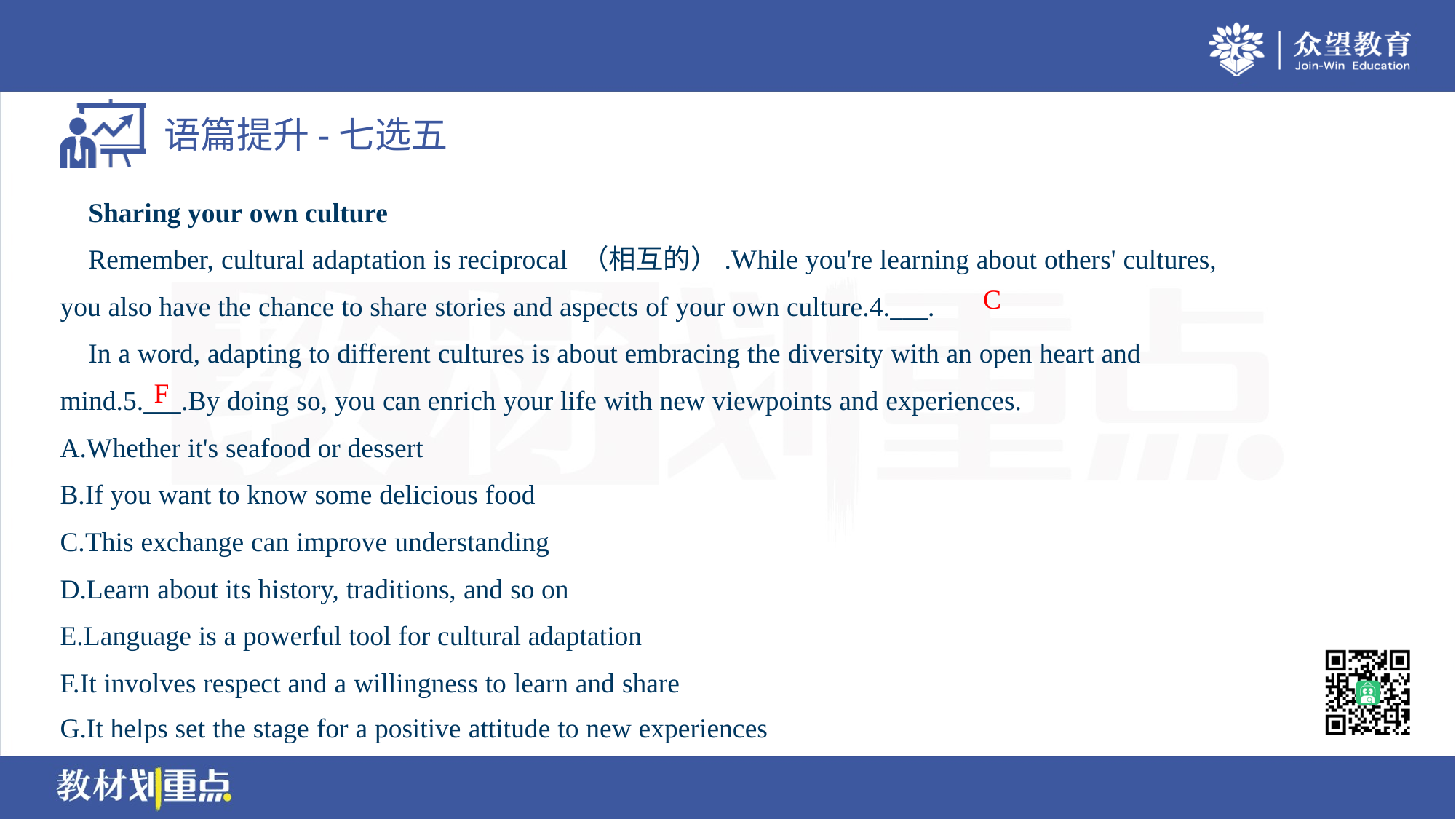

Sharing your own culture
    Remember, cultural adaptation is reciprocal （相互的）.While you're learning about others' cultures,
you also have the chance to share stories and aspects of your own culture.4.___.
    In a word, adapting to different cultures is about embracing the diversity with an open heart and
mind.5.___.By doing so, you can enrich your life with new viewpoints and experiences.
A.Whether it's seafood or dessert
B.If you want to know some delicious food
C.This exchange can improve understanding
D.Learn about its history, traditions, and so on
E.Language is a powerful tool for cultural adaptation
F.It involves respect and a willingness to learn and share
G.It helps set the stage for a positive attitude to new experiences
C
F